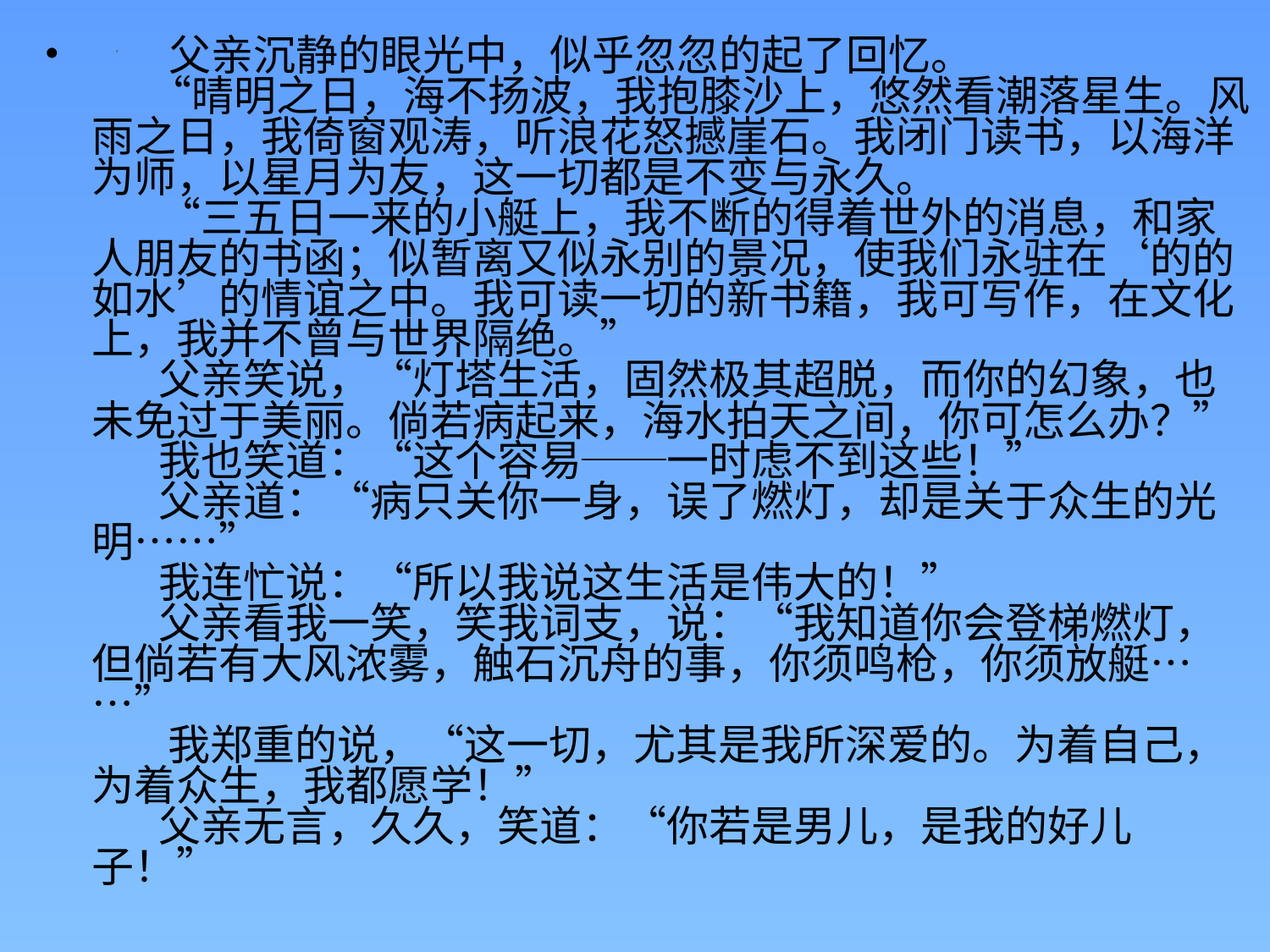

父亲沉静的眼光中，似乎忽忽的起了回忆。
      “晴明之日，海不扬波，我抱膝沙上，悠然看潮落星生。风雨之日，我倚窗观涛，听浪花怒撼崖石。我闭门读书，以海洋为师，以星月为友，这一切都是不变与永久。
       “三五日一来的小艇上，我不断的得着世外的消息，和家人朋友的书函；似暂离又似永别的景况，使我们永驻在‘的的如水’的情谊之中。我可读一切的新书籍，我可写作，在文化上，我并不曾与世界隔绝。”
       父亲笑说，“灯塔生活，固然极其超脱，而你的幻象，也未免过于美丽。倘若病起来，海水拍天之间，你可怎么办？”
       我也笑道：“这个容易──一时虑不到这些！”
       父亲道：“病只关你一身，误了燃灯，却是关于众生的光明……”
       我连忙说：“所以我说这生活是伟大的！”
       父亲看我一笑，笑我词支，说：“我知道你会登梯燃灯，但倘若有大风浓雾，触石沉舟的事，你须鸣枪，你须放艇……”
        我郑重的说，“这一切，尤其是我所深爱的。为着自己，为着众生，我都愿学！”
       父亲无言，久久，笑道：“你若是男儿，是我的好儿子！”